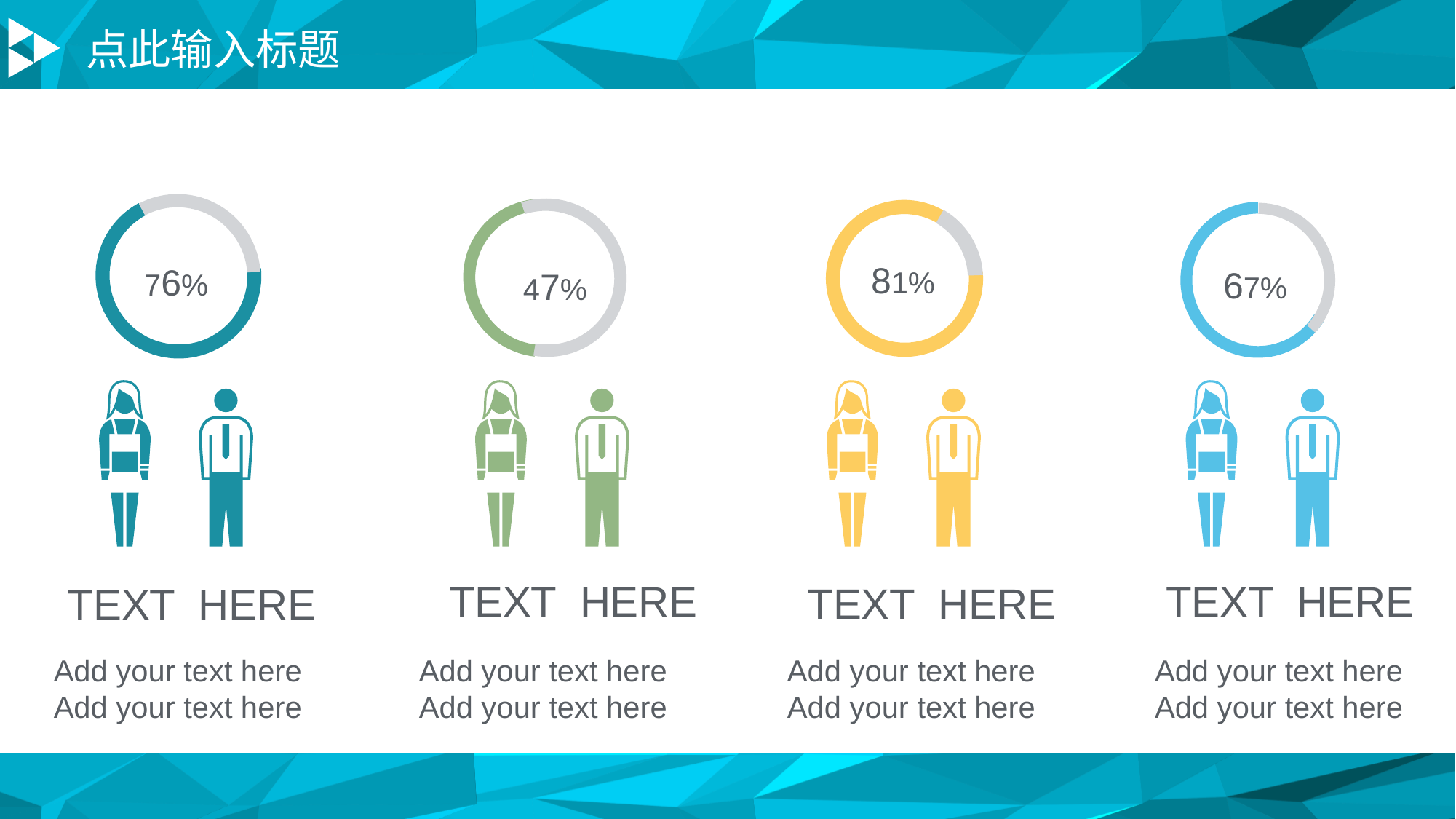

点此输入标题

81%
76%
67%
47%

TEXT  HERE
TEXT  HERE
TEXT  HERE
TEXT  HERE
Add your text here
Add your text here
Add your text here
Add your text here
Add your text here
Add your text here
Add your text here
Add your text here